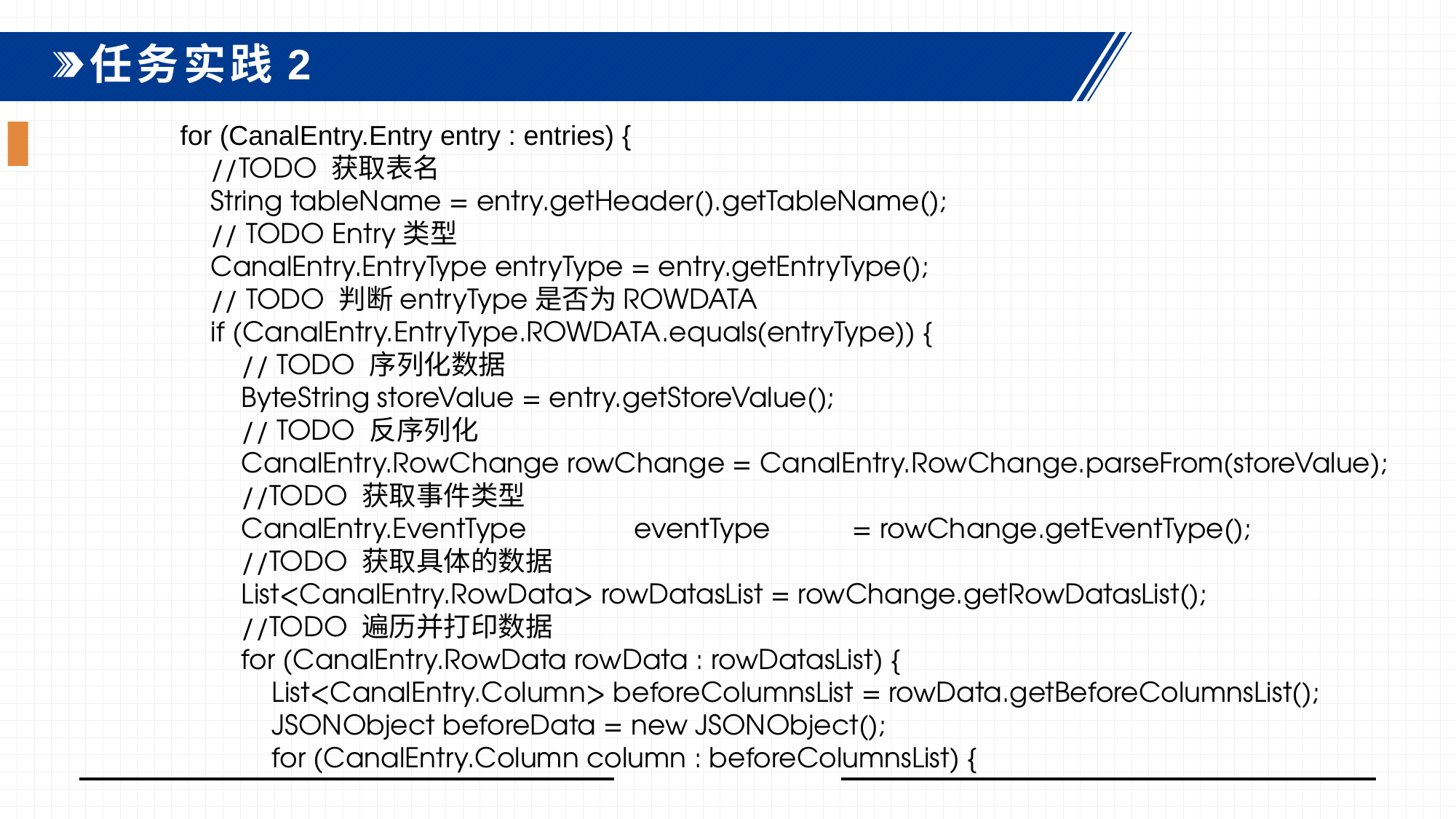

任务实践2
            for (CanalEntry.Entry entry : entries) {                  //TODO 获取表名                 String tableName = entry.getHeader().getTableName();                  // TODO Entry类型                 CanalEntry.EntryType entryType = entry.getEntryType();                // TODO 判断entryType是否为ROWDATA                                     if (CanalEntry.EntryType.ROWDATA.equals(entryType)) {                      // TODO 序列化数据                     ByteString storeValue = entry.getStoreValue();                      // TODO 反序列化                     CanalEntry.RowChange rowChange = CanalEntry.RowChange.parseFrom(storeValue);                    //TODO 获取事件类型                     CanalEntry.EventType 	eventType 	= rowChange.getEventType();                      //TODO 获取具体的数据                     List<CanalEntry.RowData> rowDatasList = rowChange.getRowDatasList();                     //TODO 遍历并打印数据                                             for (CanalEntry.RowData rowData : rowDatasList) {                         List<CanalEntry.Column> beforeColumnsList = rowData.getBeforeColumnsList();                         JSONObject beforeData = new JSONObject();                                                     for (CanalEntry.Column column : beforeColumnsList) {